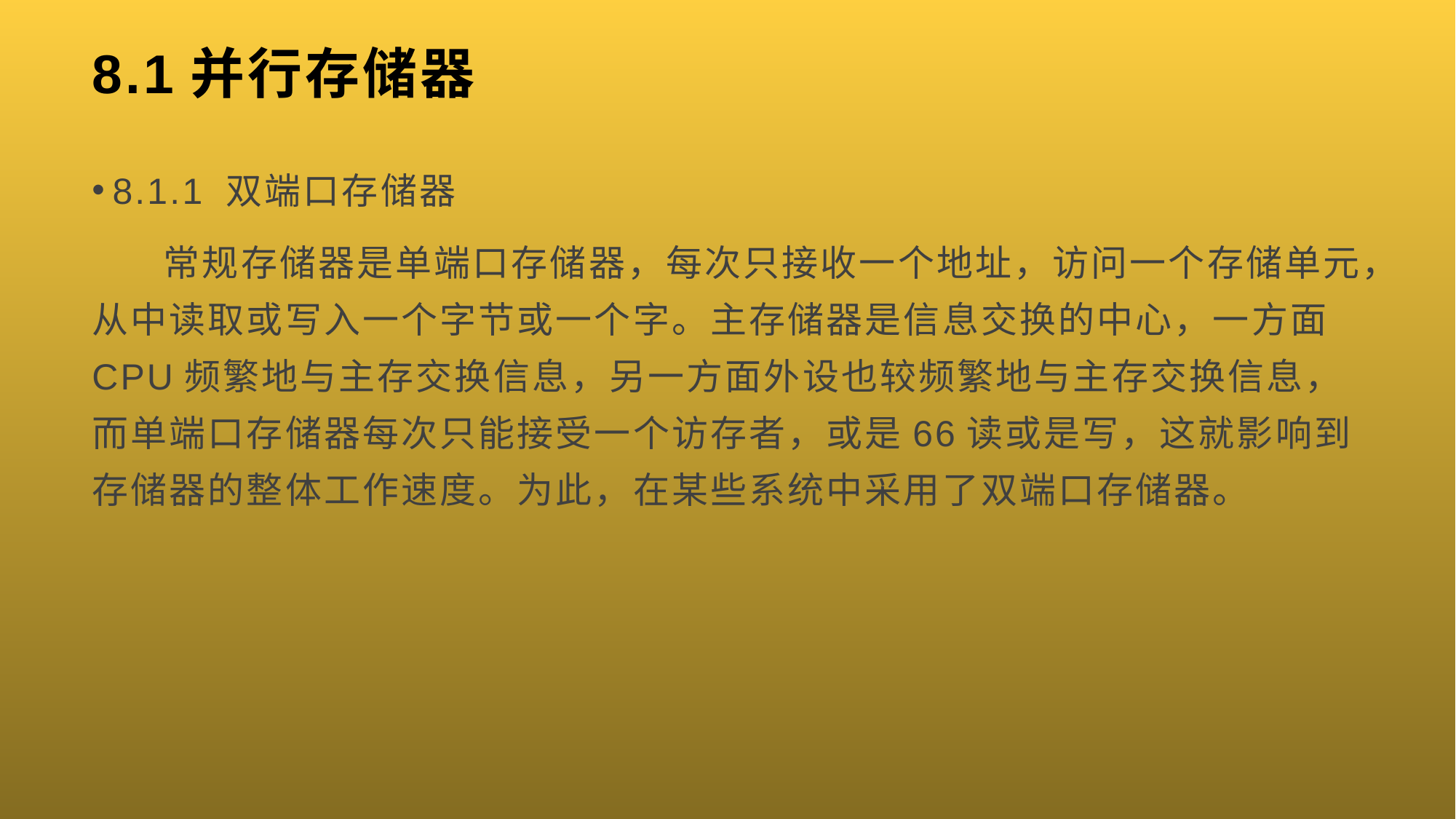

# 8.1并行存储器
8.1.1 双端口存储器
      常规存储器是单端口存储器，每次只接收一个地址，访问一个存储单元，从中读取或写入一个字节或一个字。主存储器是信息交换的中心，一方面CPU频繁地与主存交换信息，另一方面外设也较频繁地与主存交换信息，而单端口存储器每次只能接受一个访存者，或是66读或是写，这就影响到存储器的整体工作速度。为此，在某些系统中采用了双端口存储器。